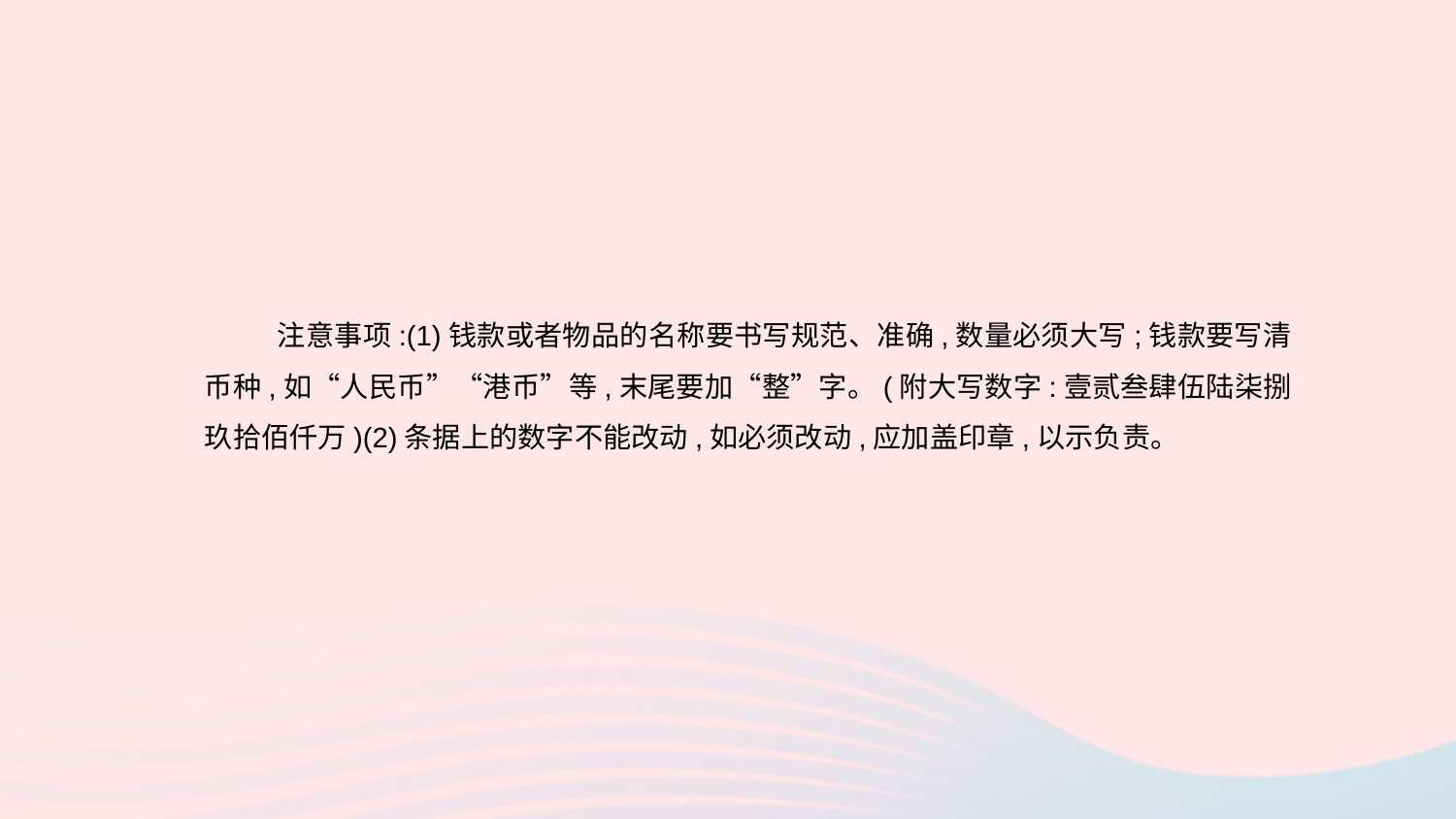

注意事项:(1)钱款或者物品的名称要书写规范、准确,数量必须大写;钱款要写清币种,如“人民币”“港币”等,末尾要加“整”字。(附大写数字:壹贰叁肆伍陆柒捌玖拾佰仟万)(2)条据上的数字不能改动,如必须改动,应加盖印章,以示负责。